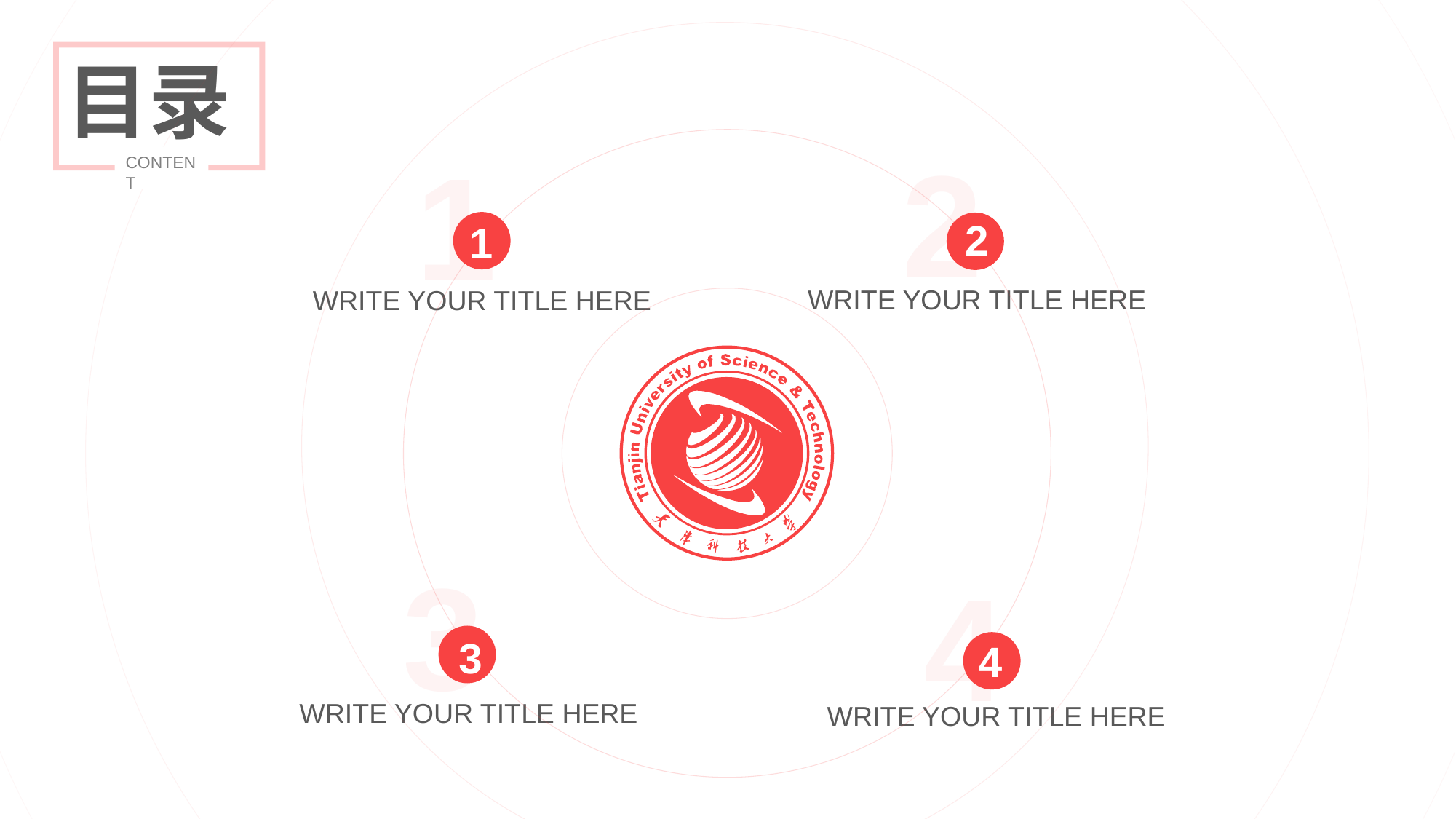

目录
CONTENT
2
1

2
1

WRITE YOUR TITLE HERE
WRITE YOUR TITLE HERE

3
4
3

4

WRITE YOUR TITLE HERE
WRITE YOUR TITLE HERE